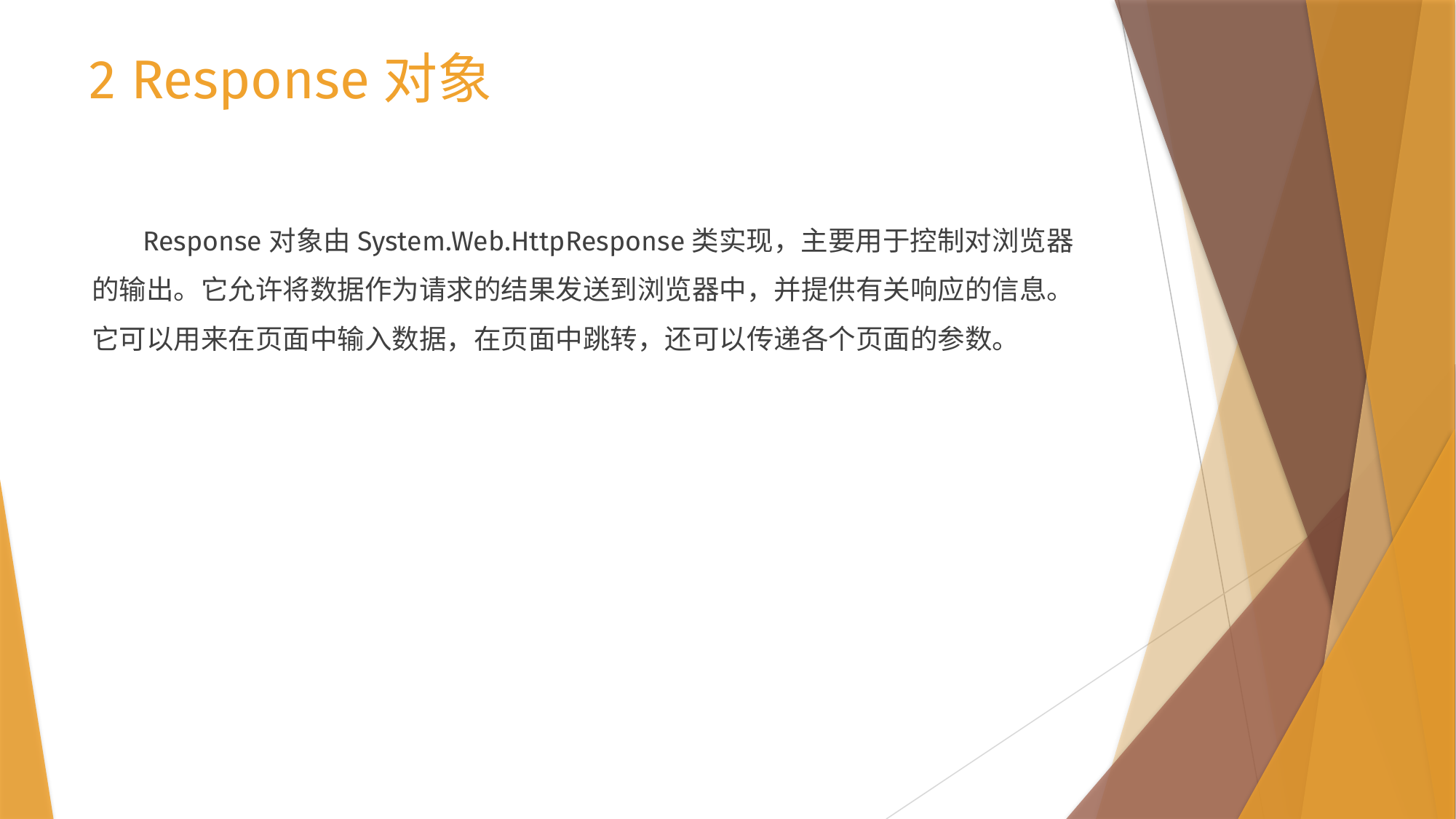

# 2 Response对象
       Response对象由System.Web.HttpResponse类实现，主要用于控制对浏览器的输出。它允许将数据作为请求的结果发送到浏览器中，并提供有关响应的信息。它可以用来在页面中输入数据，在页面中跳转，还可以传递各个页面的参数。